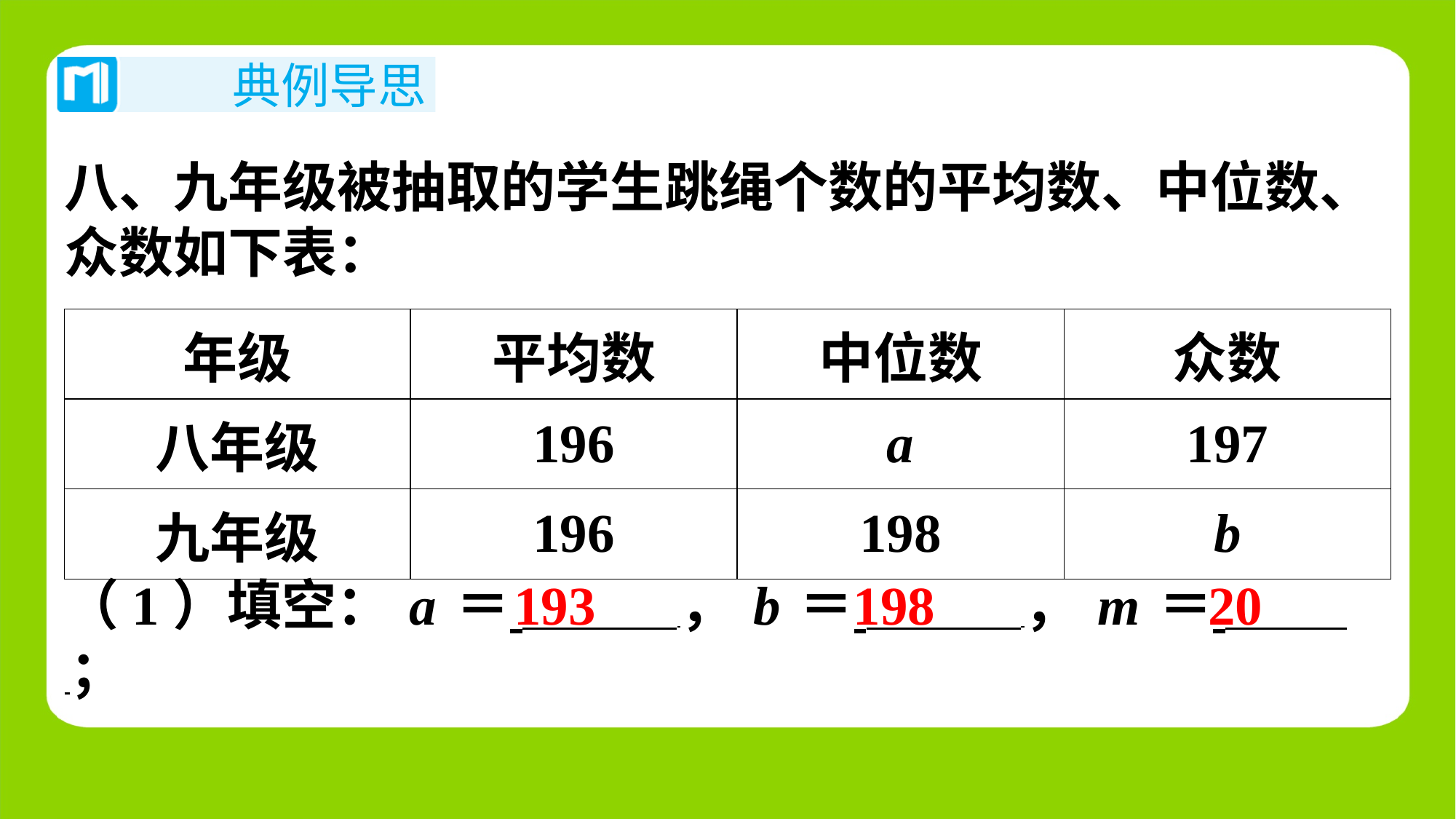

八、九年级被抽取的学生跳绳个数的平均数、中位数、
众数如下表：
| 年级 | 平均数 | 中位数 | 众数 |
| --- | --- | --- | --- |
| 八年级 | 196 | a | 197 |
| 九年级 | 196 | 198 | b |
193
198
20
（1）填空：a＝                         ，b＝                         ，m＝                     ；